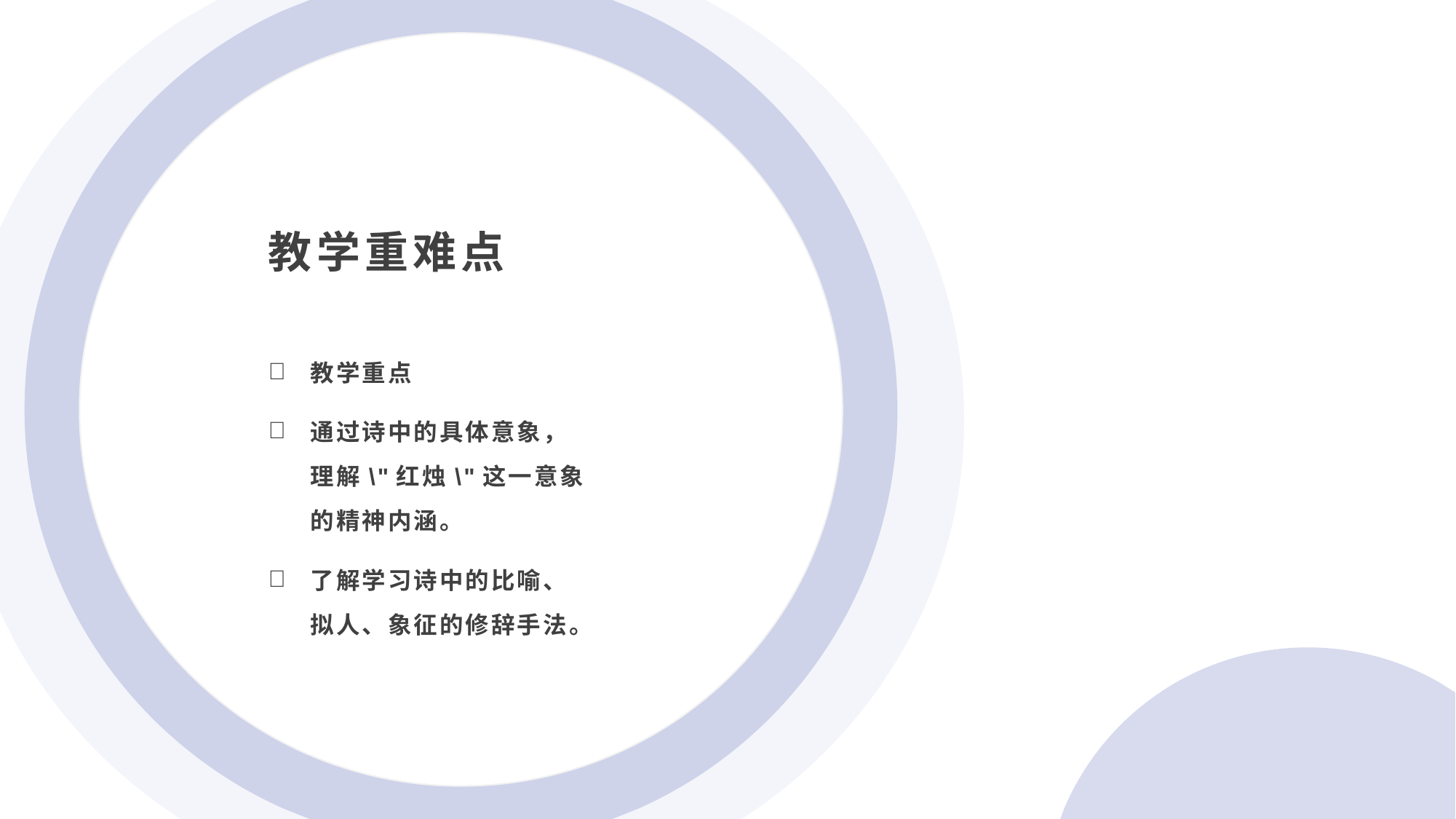

教学重难点
教学重点
通过诗中的具体意象，理解\"红烛\"这一意象的精神内涵。
了解学习诗中的比喻、拟人、象征的修辞手法。